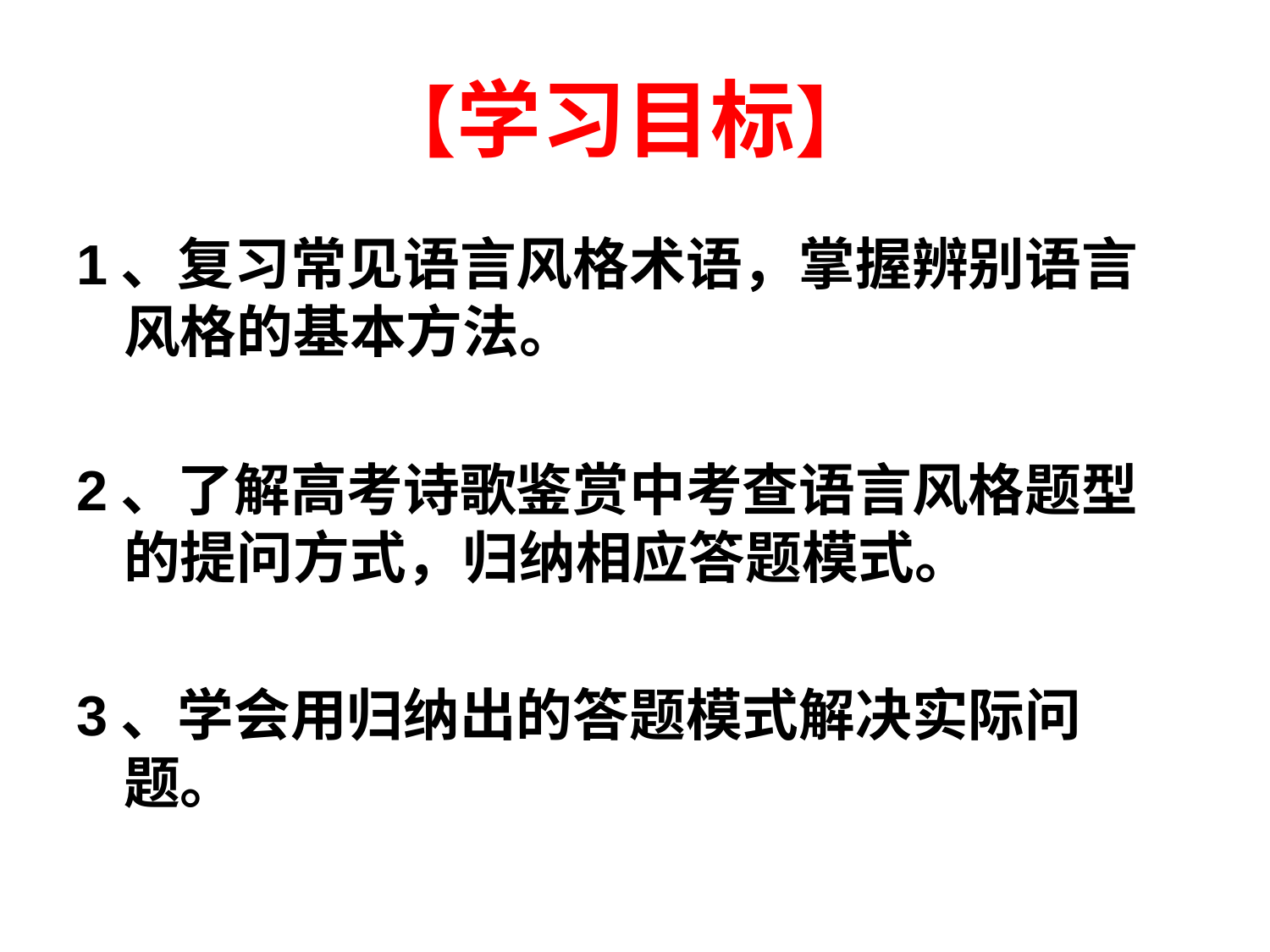

# 【学习目标】
1、复习常见语言风格术语，掌握辨别语言风格的基本方法。

2、了解高考诗歌鉴赏中考查语言风格题型的提问方式，归纳相应答题模式。

3、学会用归纳出的答题模式解决实际问题。